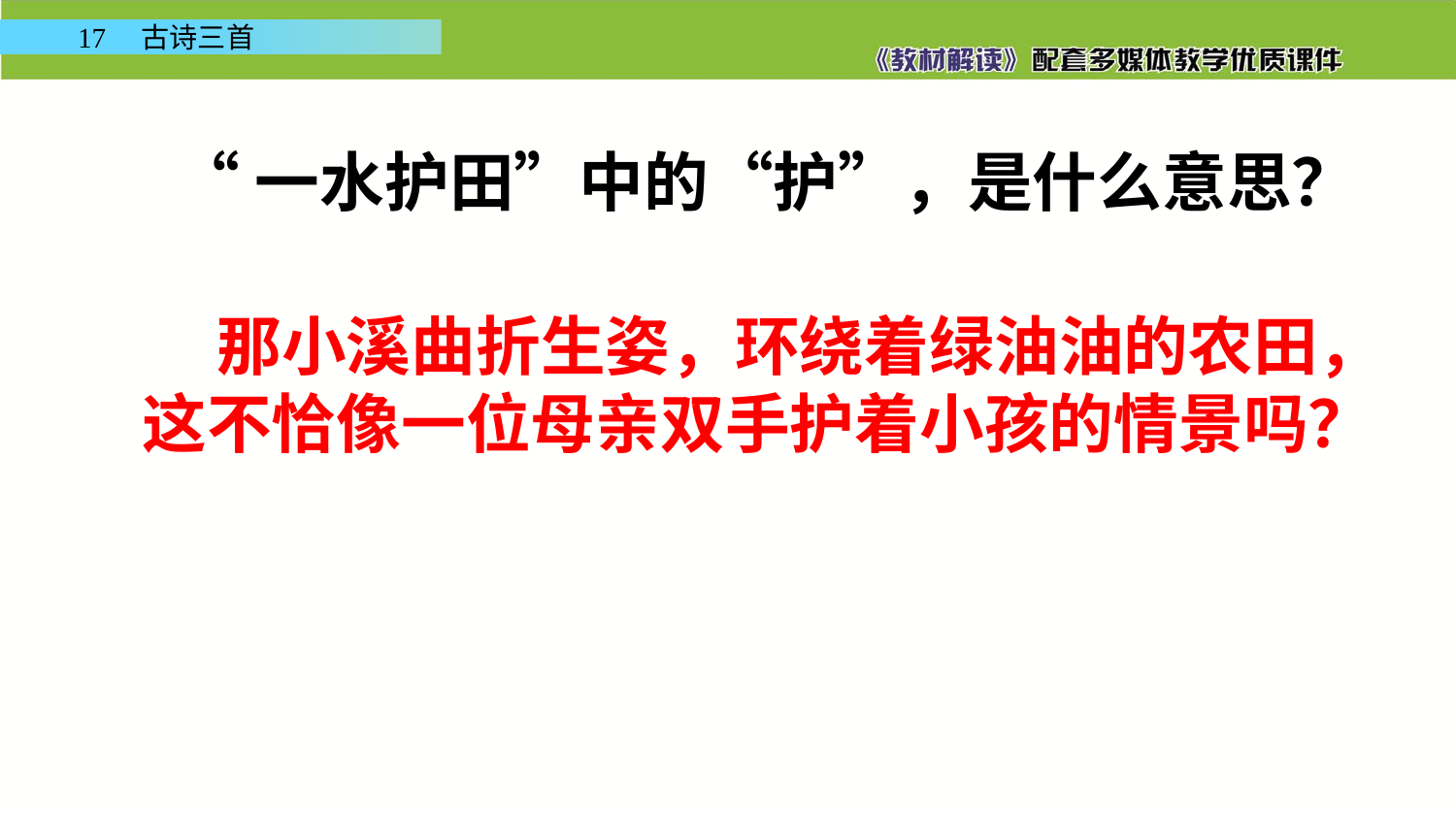

“一水护田”中的“护”，是什么意思？
    那小溪曲折生姿，环绕着绿油油的农田，这不恰像一位母亲双手护着小孩的情景吗？